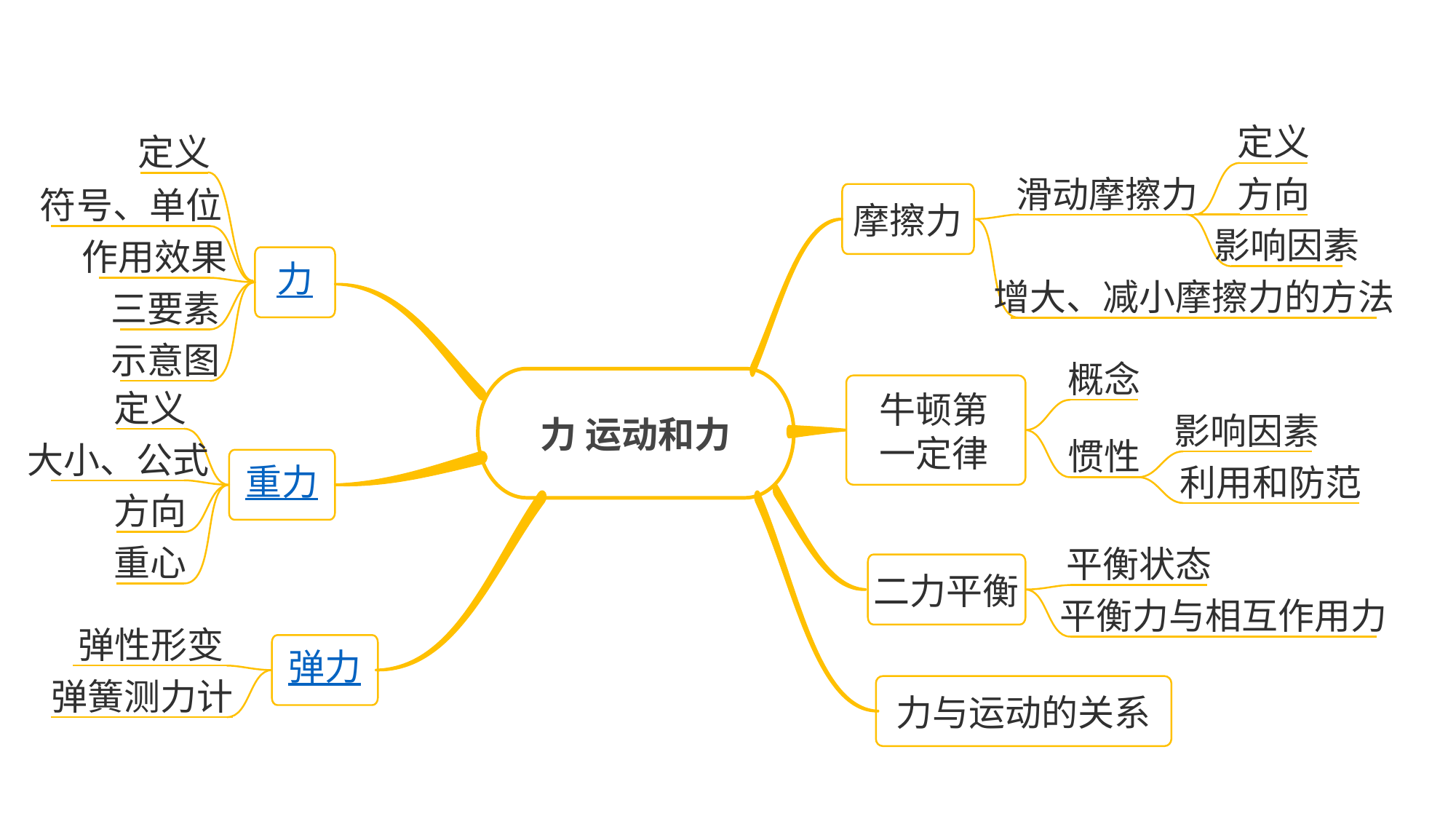

定义

定义

滑动摩擦力

方向

符号、单位

摩擦力

影响因素

作用效果

力

增大、减小摩擦力的方法
三要素

示意图
概念

力 运动和力
牛顿第
一定律

定义

影响因素

惯性

大小、公式

重力

利用和防范

方向

二力平衡

重心
平衡状态

弹力

力与运动的关系
平衡力与相互作用力

弹性形变

弹簧测力计